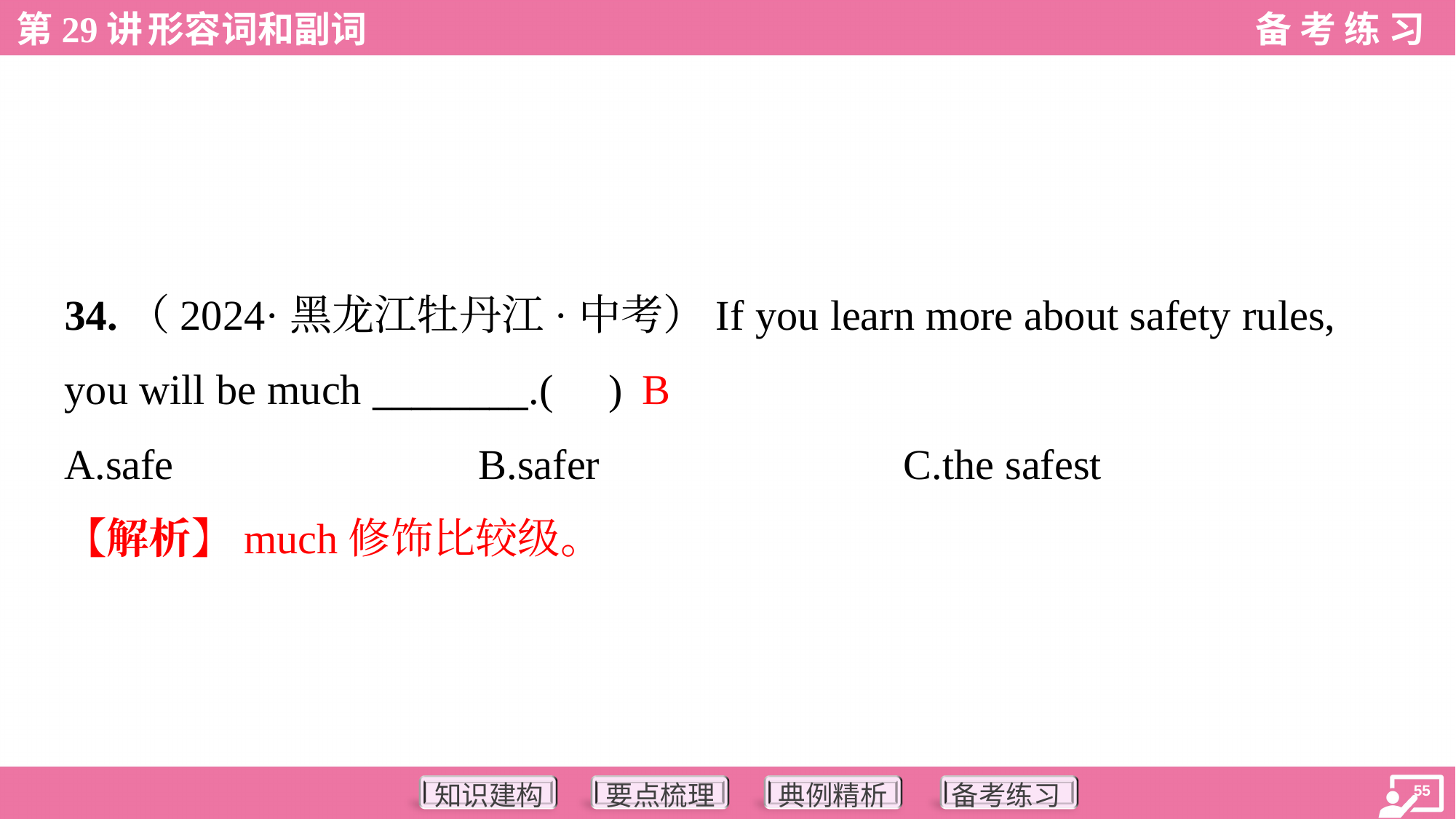

34.（2024·黑龙江牡丹江·中考）If you learn more about safety rules,
you will be much ________.(     )
B
A.safe	B.safer	C.the safest
【解析】much修饰比较级。